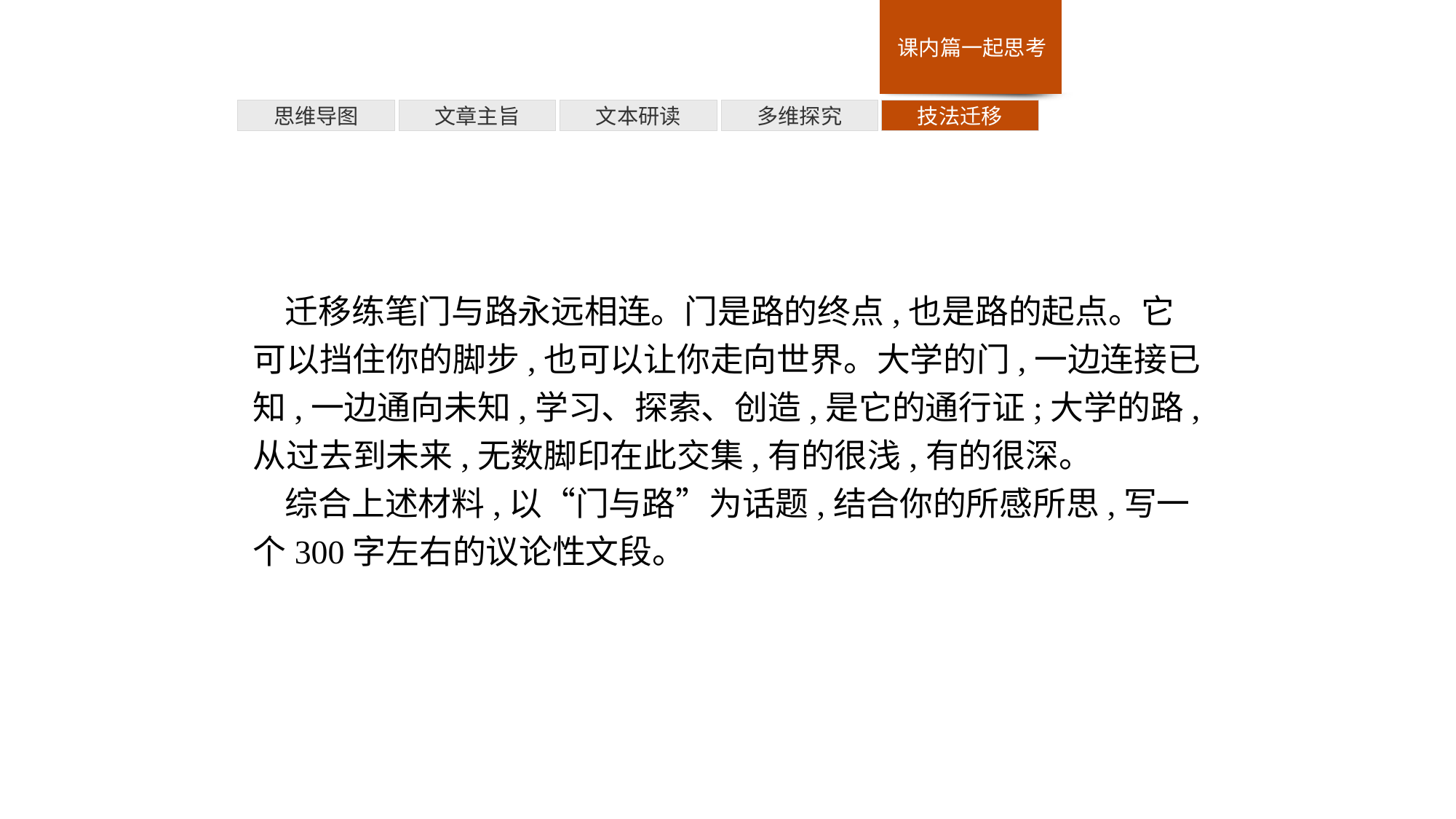

多维探究
思维导图
文章主旨
文本研读
技法迁移
迁移练笔门与路永远相连。门是路的终点,也是路的起点。它可以挡住你的脚步,也可以让你走向世界。大学的门,一边连接已知,一边通向未知,学习、探索、创造,是它的通行证;大学的路,从过去到未来,无数脚印在此交集,有的很浅,有的很深。
综合上述材料,以“门与路”为话题,结合你的所感所思,写一个300字左右的议论性文段。